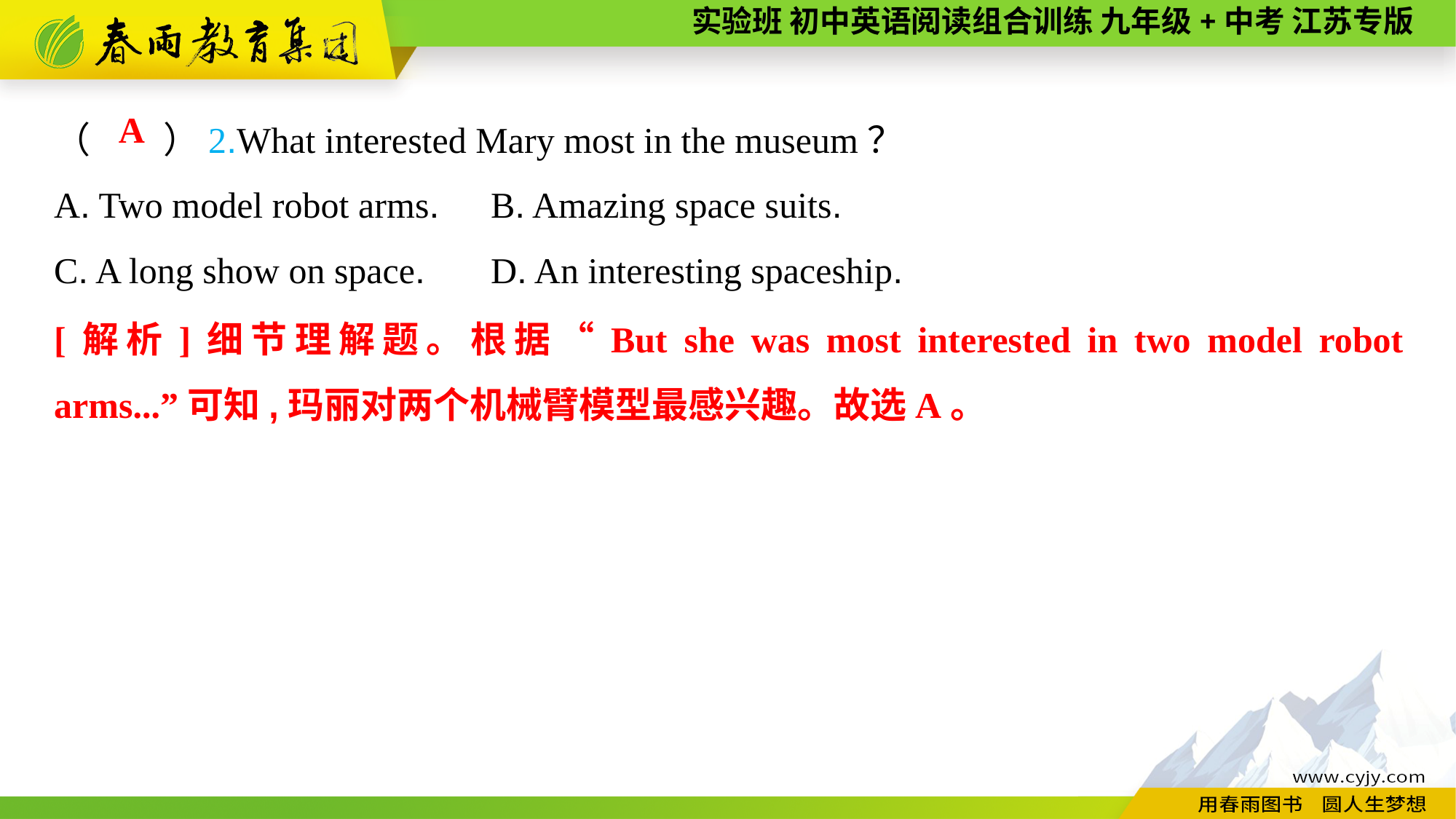

（　　）2.What interested Mary most in the museum？
A. Two model robot arms.	B. Amazing space suits.
C. A long show on space.	D. An interesting spaceship.
A
[解析]细节理解题。根据“But she was most interested in two model robot arms...”可知,玛丽对两个机械臂模型最感兴趣。故选A。